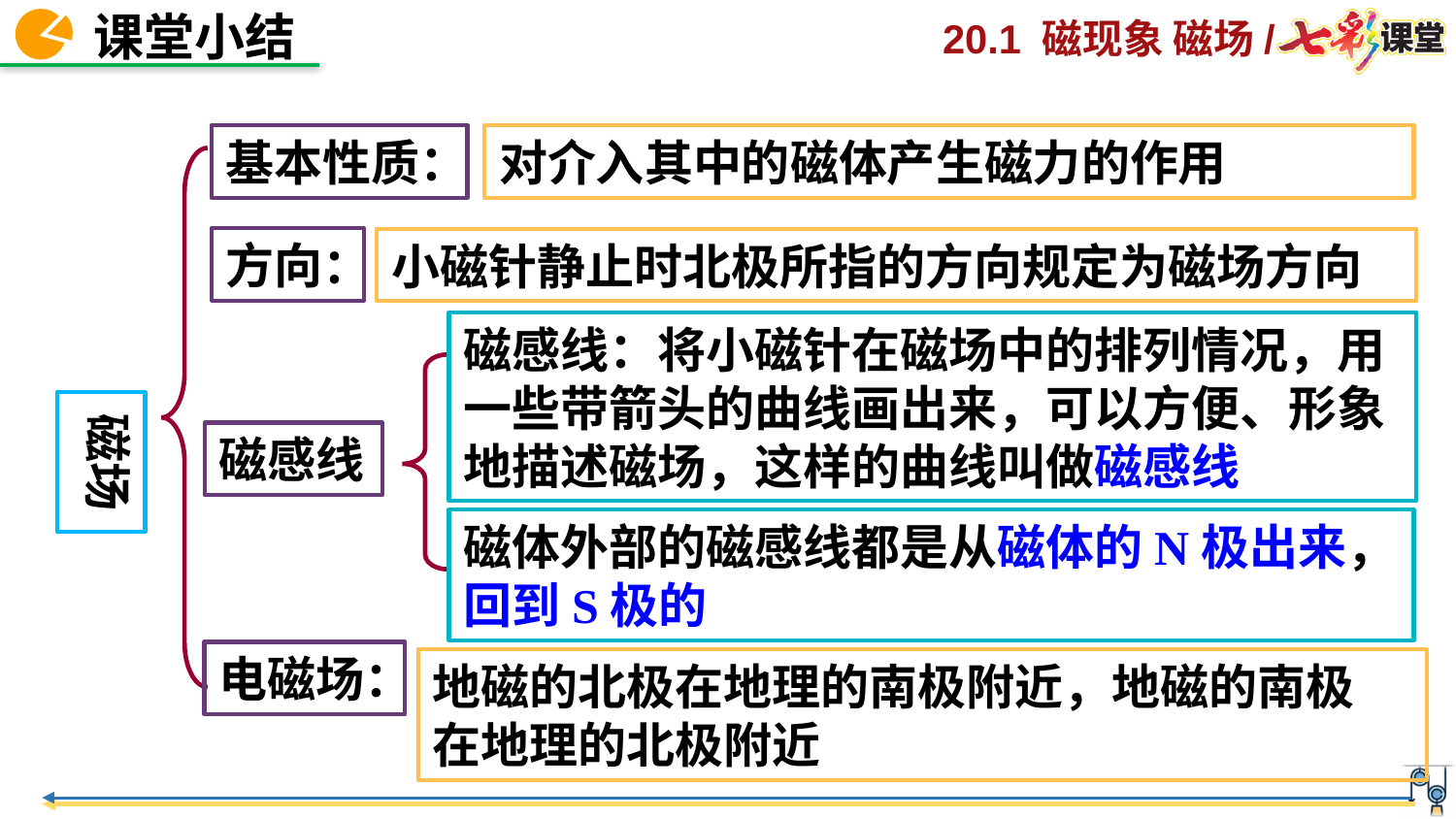

基本性质：
对介入其中的磁体产生磁力的作用

方向：
小磁针静止时北极所指的方向规定为磁场方向
磁感线：将小磁针在磁场中的排列情况，用一些带箭头的曲线画出来，可以方便、形象地描述磁场，这样的曲线叫做磁感线

磁场
磁感线
磁体外部的磁感线都是从磁体的N极出来，回到S极的
电磁场：
地磁的北极在地理的南极附近，地磁的南极
在地理的北极附近